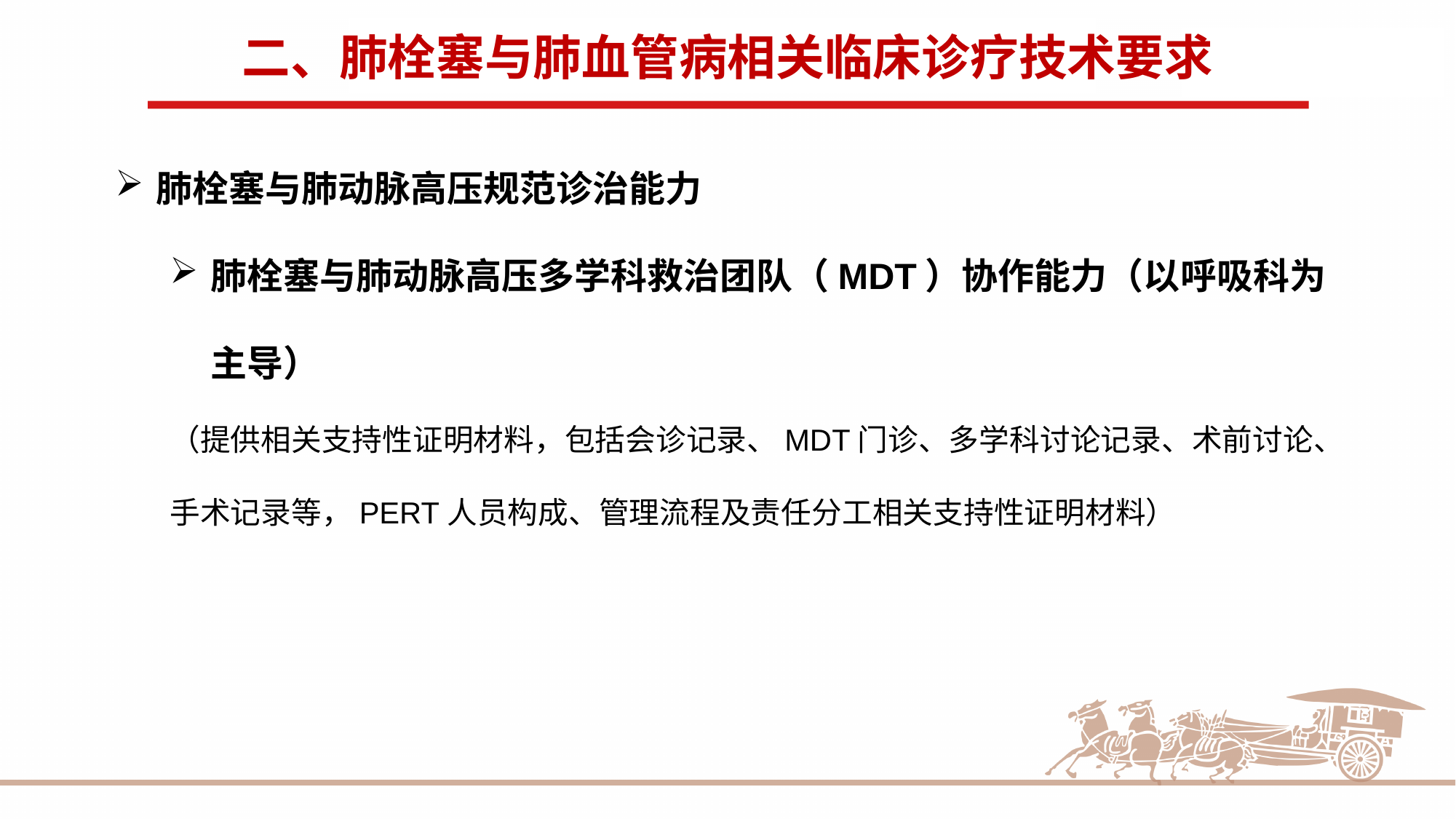

二、肺栓塞与肺血管病相关临床诊疗技术要求
肺栓塞与肺动脉高压规范诊治能力
肺栓塞与肺动脉高压多学科救治团队（MDT）协作能力（以呼吸科为主导）
（提供相关支持性证明材料，包括会诊记录、MDT门诊、多学科讨论记录、术前讨论、手术记录等，PERT人员构成、管理流程及责任分工相关支持性证明材料）